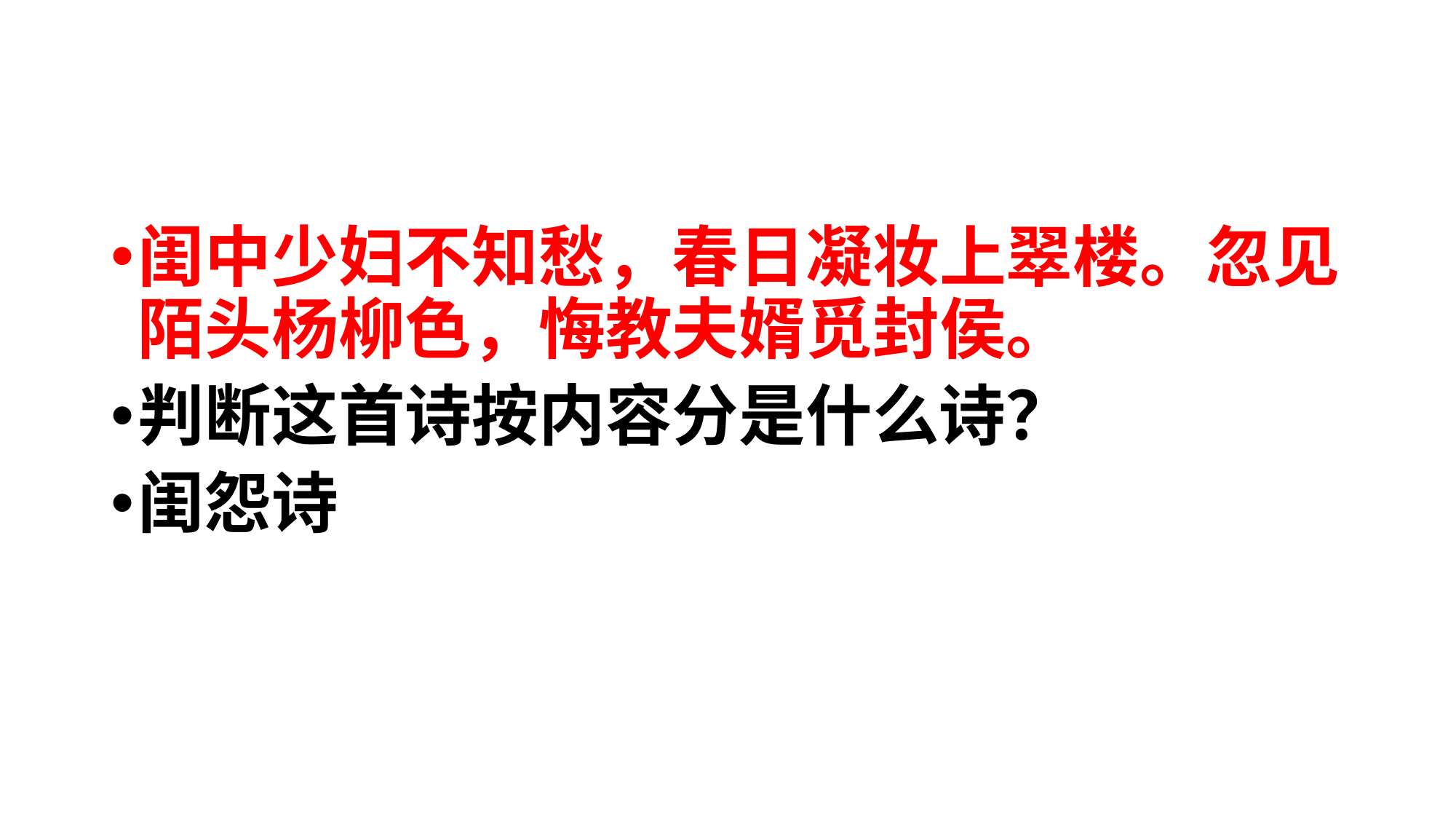

#
闺中少妇不知愁，春日凝妆上翠楼。忽见陌头杨柳色，悔教夫婿觅封侯。
判断这首诗按内容分是什么诗？
闺怨诗